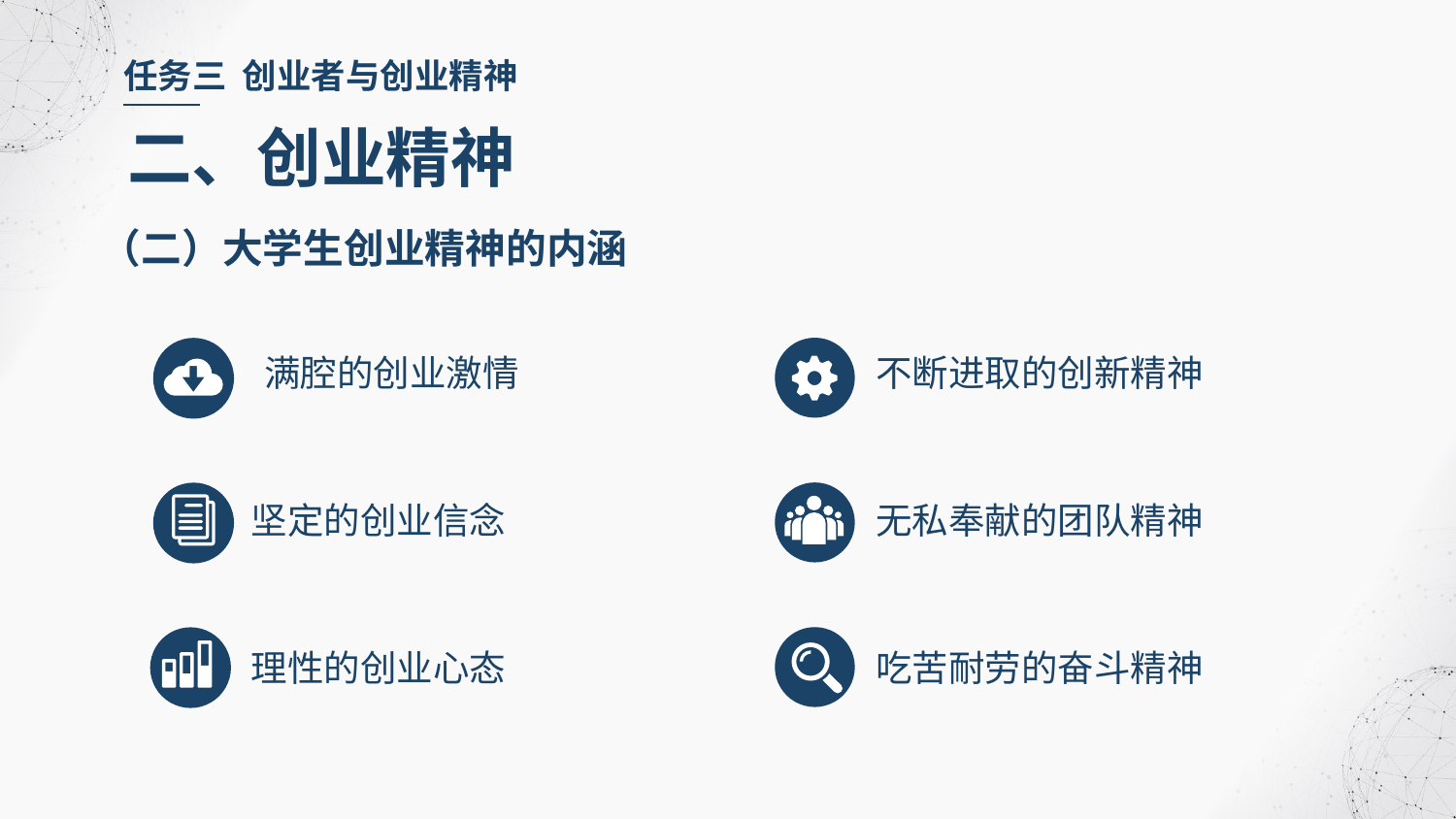

任务三  创业者与创业精神
二、创业精神
（二）大学生创业精神的内涵

满腔的创业激情
不断进取的创新精神

坚定的创业信念
无私奉献的团队精神

理性的创业心态
吃苦耐劳的奋斗精神